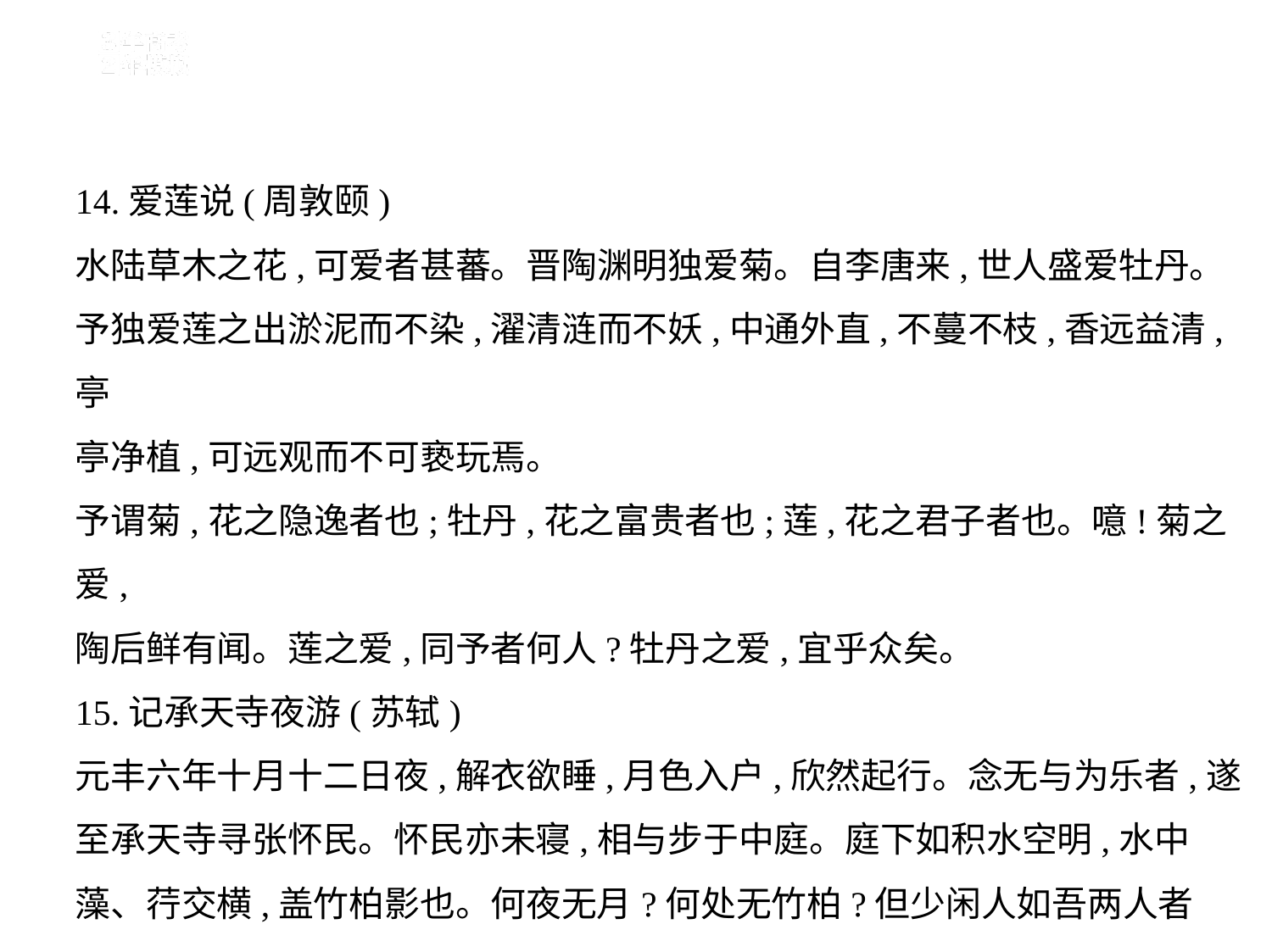

14.爱莲说(周敦颐)
水陆草木之花,可爱者甚蕃。晋陶渊明独爱菊。自李唐来,世人盛爱牡丹。
予独爱莲之出淤泥而不染,濯清涟而不妖,中通外直,不蔓不枝,香远益清,亭
亭净植,可远观而不可亵玩焉。
予谓菊,花之隐逸者也;牡丹,花之富贵者也;莲,花之君子者也。噫!菊之爱,
陶后鲜有闻。莲之爱,同予者何人?牡丹之爱,宜乎众矣。
15.记承天寺夜游(苏轼)
元丰六年十月十二日夜,解衣欲睡,月色入户,欣然起行。念无与为乐者,遂
至承天寺寻张怀民。怀民亦未寝,相与步于中庭。庭下如积水空明,水中
藻、荇交横,盖竹柏影也。何夜无月?何处无竹柏?但少闲人如吾两人者
耳。